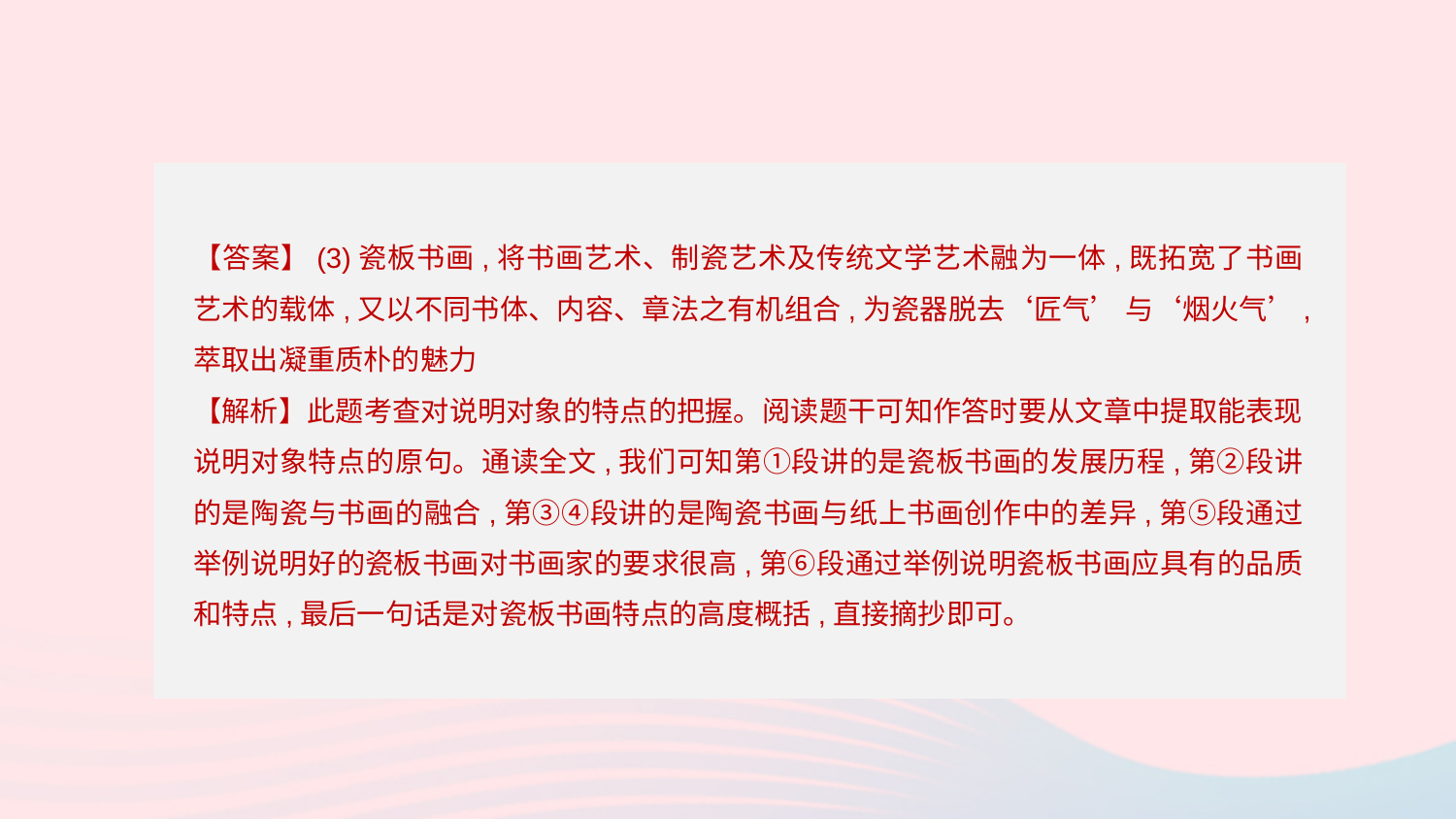

【答案】(3)瓷板书画,将书画艺术、制瓷艺术及传统文学艺术融为一体,既拓宽了书画艺术的载体,又以不同书体、内容、章法之有机组合,为瓷器脱去‘匠气’ 与‘烟火气’,萃取出凝重质朴的魅力
【解析】此题考查对说明对象的特点的把握。阅读题干可知作答时要从文章中提取能表现说明对象特点的原句。通读全文,我们可知第①段讲的是瓷板书画的发展历程,第②段讲的是陶瓷与书画的融合,第③④段讲的是陶瓷书画与纸上书画创作中的差异,第⑤段通过举例说明好的瓷板书画对书画家的要求很高,第⑥段通过举例说明瓷板书画应具有的品质和特点,最后一句话是对瓷板书画特点的高度概括,直接摘抄即可。